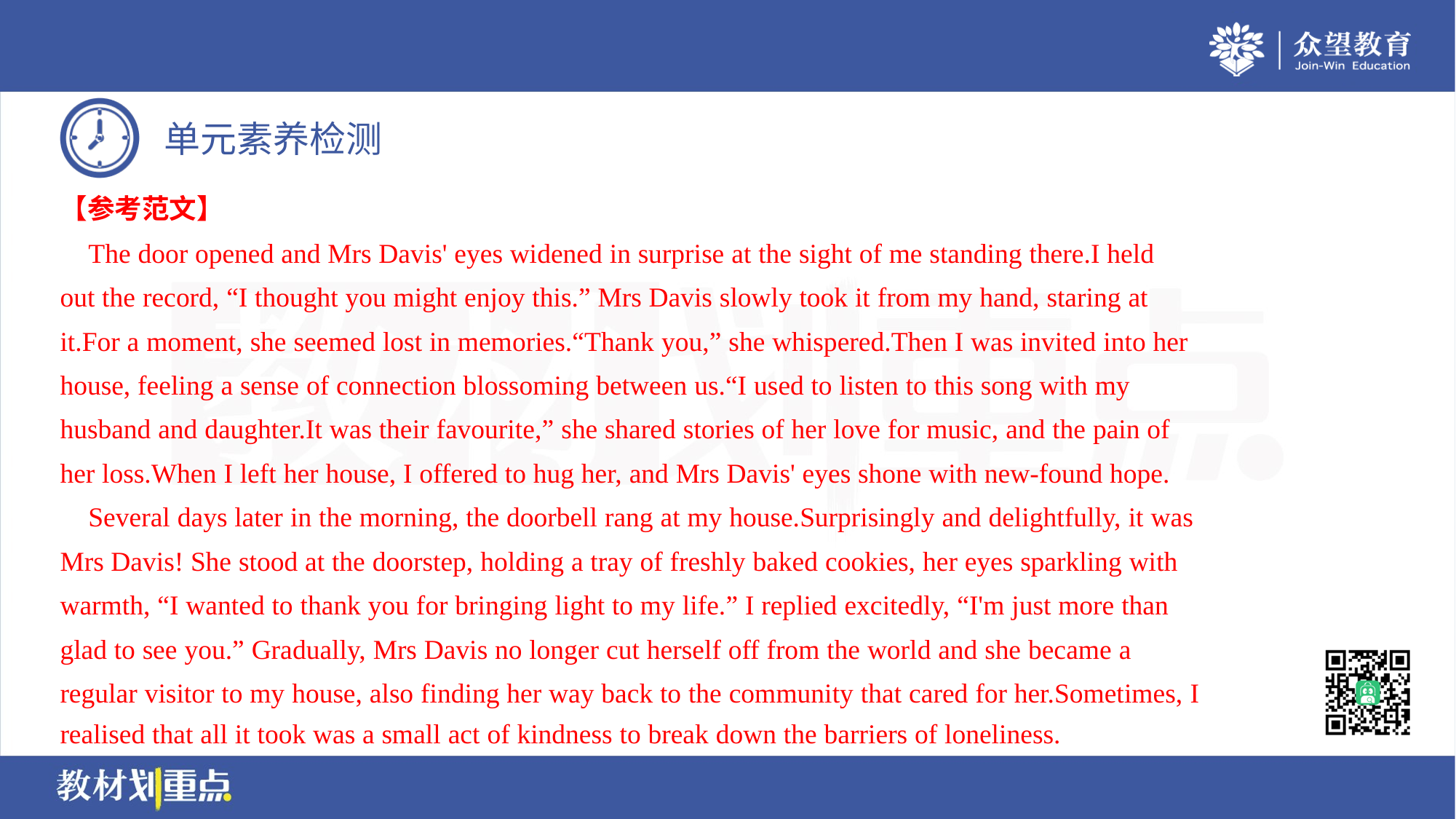

【参考范文】
    The door opened and Mrs Davis' eyes widened in surprise at the sight of me standing there.I held
out the record, “I thought you might enjoy this.” Mrs Davis slowly took it from my hand, staring at
it.For a moment, she seemed lost in memories.“Thank you,” she whispered.Then I was invited into her
house, feeling a sense of connection blossoming between us.“I used to listen to this song with my
husband and daughter.It was their favourite,” she shared stories of her love for music, and the pain of
her loss.When I left her house, I offered to hug her, and Mrs Davis' eyes shone with new-found hope.
    Several days later in the morning, the doorbell rang at my house.Surprisingly and delightfully, it was
Mrs Davis! She stood at the doorstep, holding a tray of freshly baked cookies, her eyes sparkling with
warmth, “I wanted to thank you for bringing light to my life.” I replied excitedly, “I'm just more than
glad to see you.” Gradually, Mrs Davis no longer cut herself off from the world and she became a
regular visitor to my house, also finding her way back to the community that cared for her.Sometimes, I
realised that all it took was a small act of kindness to break down the barriers of loneliness.